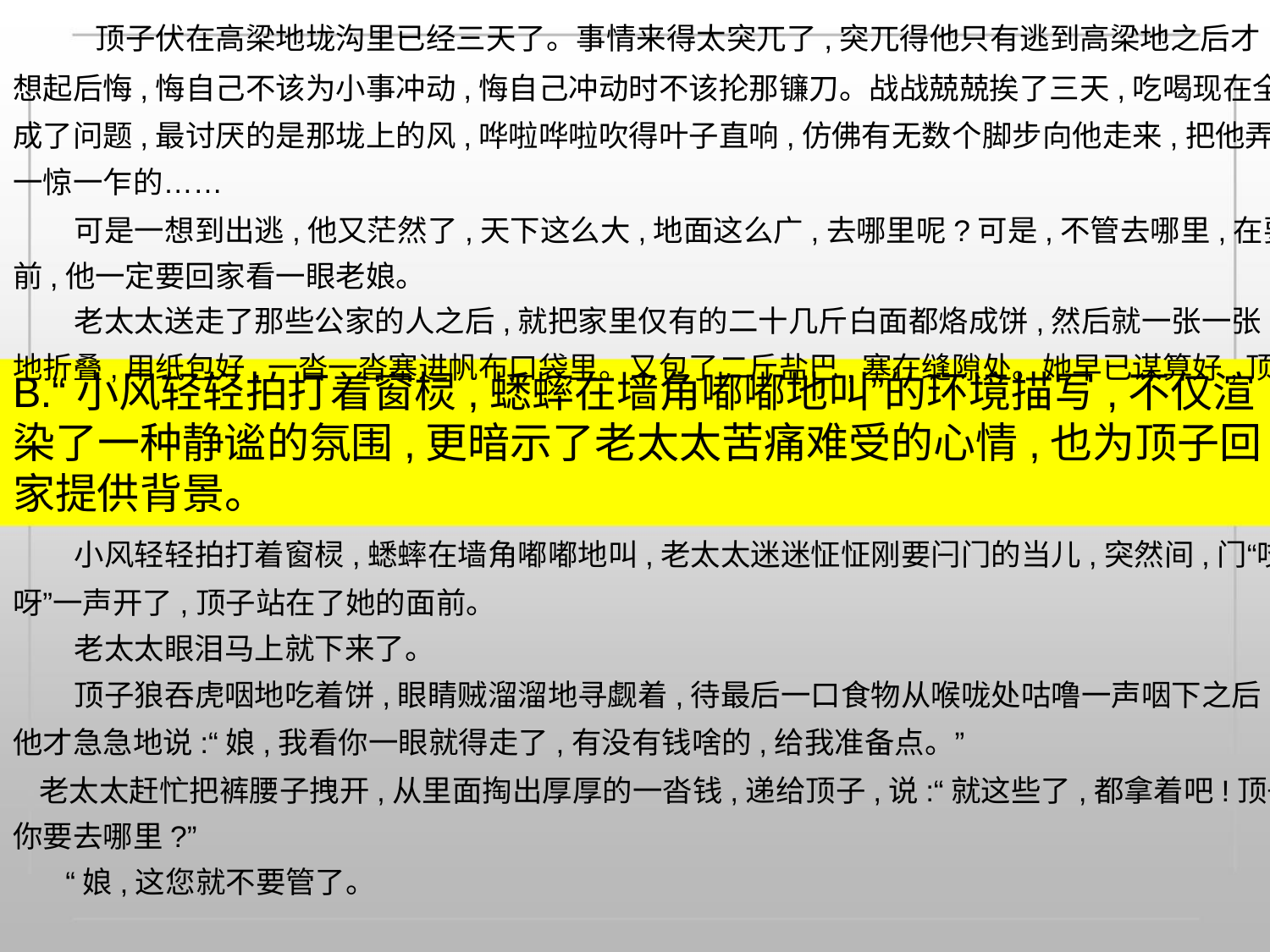

顶子伏在高梁地垅沟里已经三天了。事情来得太突兀了,突兀得他只有逃到高梁地之后才
想起后悔,悔自己不该为小事冲动,悔自己冲动时不该抡那镰刀。战战兢兢挨了三天,吃喝现在全
成了问题,最讨厌的是那垅上的风,哗啦哗啦吹得叶子直响,仿佛有无数个脚步向他走来,把他弄得
一惊一乍的……
可是一想到出逃,他又茫然了,天下这么大,地面这么广,去哪里呢?可是,不管去哪里,在要走之
前,他一定要回家看一眼老娘。
老太太送走了那些公家的人之后,就把家里仅有的二十几斤白面都烙成饼,然后就一张一张
地折叠,用纸包好,一沓一沓塞进帆布口袋里。又包了二斤盐巴,塞在缝隙处。她早已谋算好,顶子
B.“小风轻轻拍打着窗棂,蟋蟀在墙角嘟嘟地叫”的环境描写,不仅渲
染了一种静谧的氛围,更暗示了老太太苦痛难受的心情,也为顶子回
家提供背景。
小风轻轻拍打着窗棂,蟋蟀在墙角嘟嘟地叫,老太太迷迷怔怔刚要闩门的当儿,突然间,门“吱
呀”一声开了,顶子站在了她的面前。
老太太眼泪马上就下来了。
顶子狼吞虎咽地吃着饼,眼睛贼溜溜地寻觑着,待最后一口食物从喉咙处咕噜一声咽下之后,
他才急急地说:“娘,我看你一眼就得走了,有没有钱啥的,给我准备点。”
老太太赶忙把裤腰子拽开,从里面掏出厚厚的一沓钱,递给顶子,说:“就这些了,都拿着吧!顶子,
你要去哪里?”
“娘,这您就不要管了。